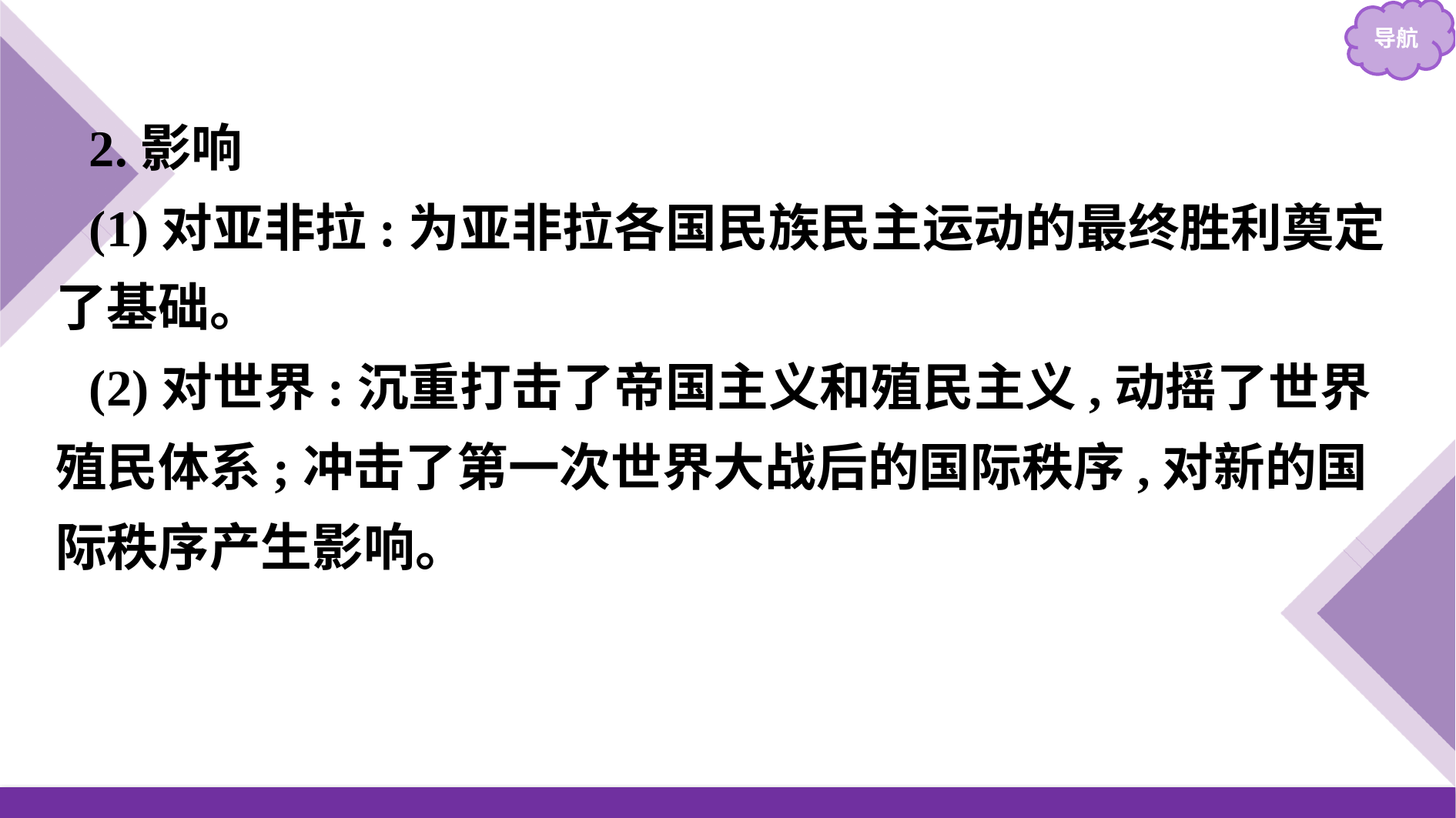

2.影响
(1)对亚非拉:为亚非拉各国民族民主运动的最终胜利奠定了基础。
(2)对世界:沉重打击了帝国主义和殖民主义,动摇了世界殖民体系;冲击了第一次世界大战后的国际秩序,对新的国际秩序产生影响。